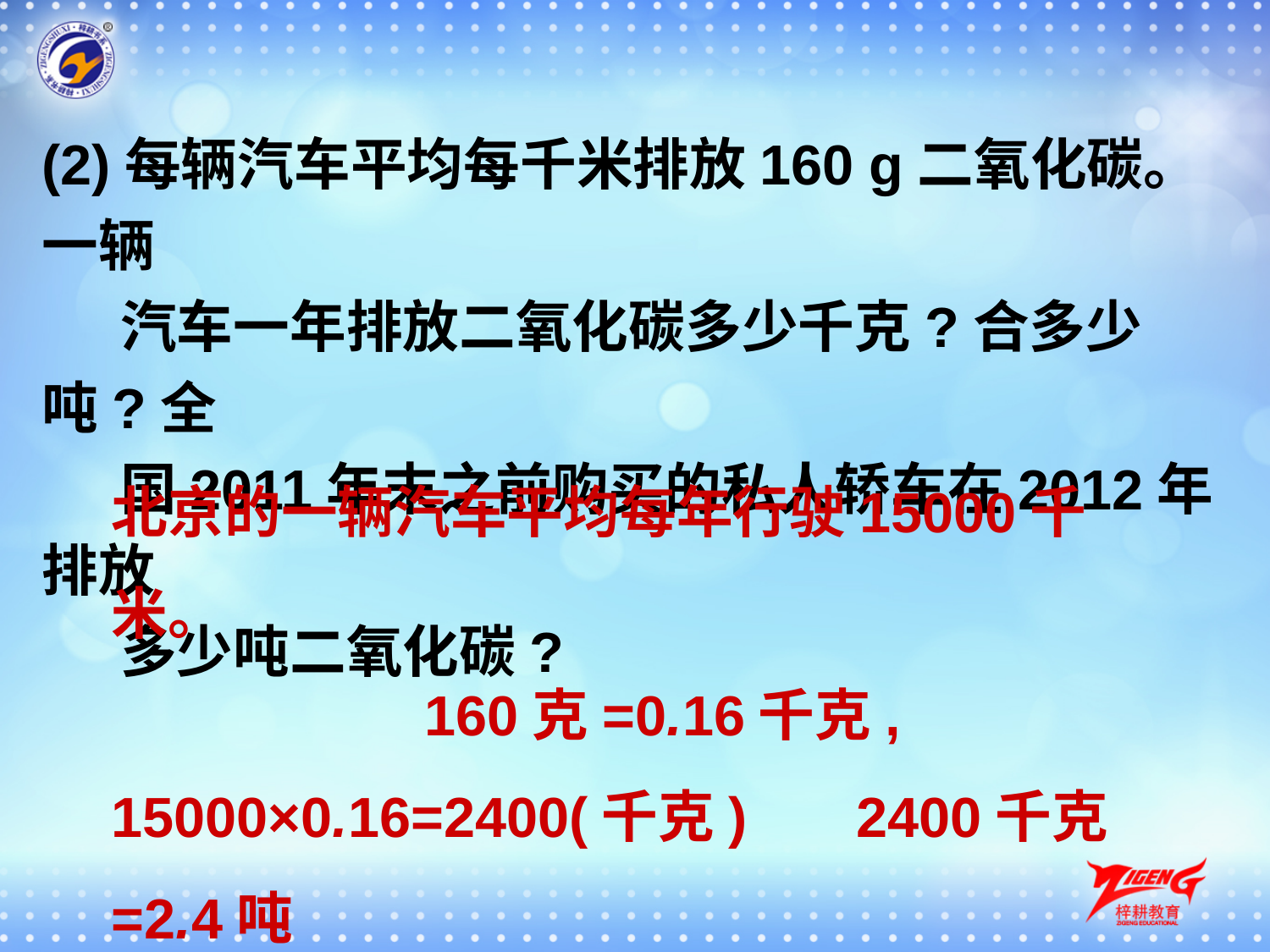

(2)每辆汽车平均每千米排放160 g二氧化碳。一辆
     汽车一年排放二氧化碳多少千克?合多少吨?全
     国2011年末之前购买的私人轿车在2012年排放
     多少吨二氧化碳?
北京的一辆汽车平均每年行驶15000千米。
                    160克=0.16千克,
15000×0.16=2400(千克)       2400千克=2.4吨
                    2.4×4322=10372.8(万吨)